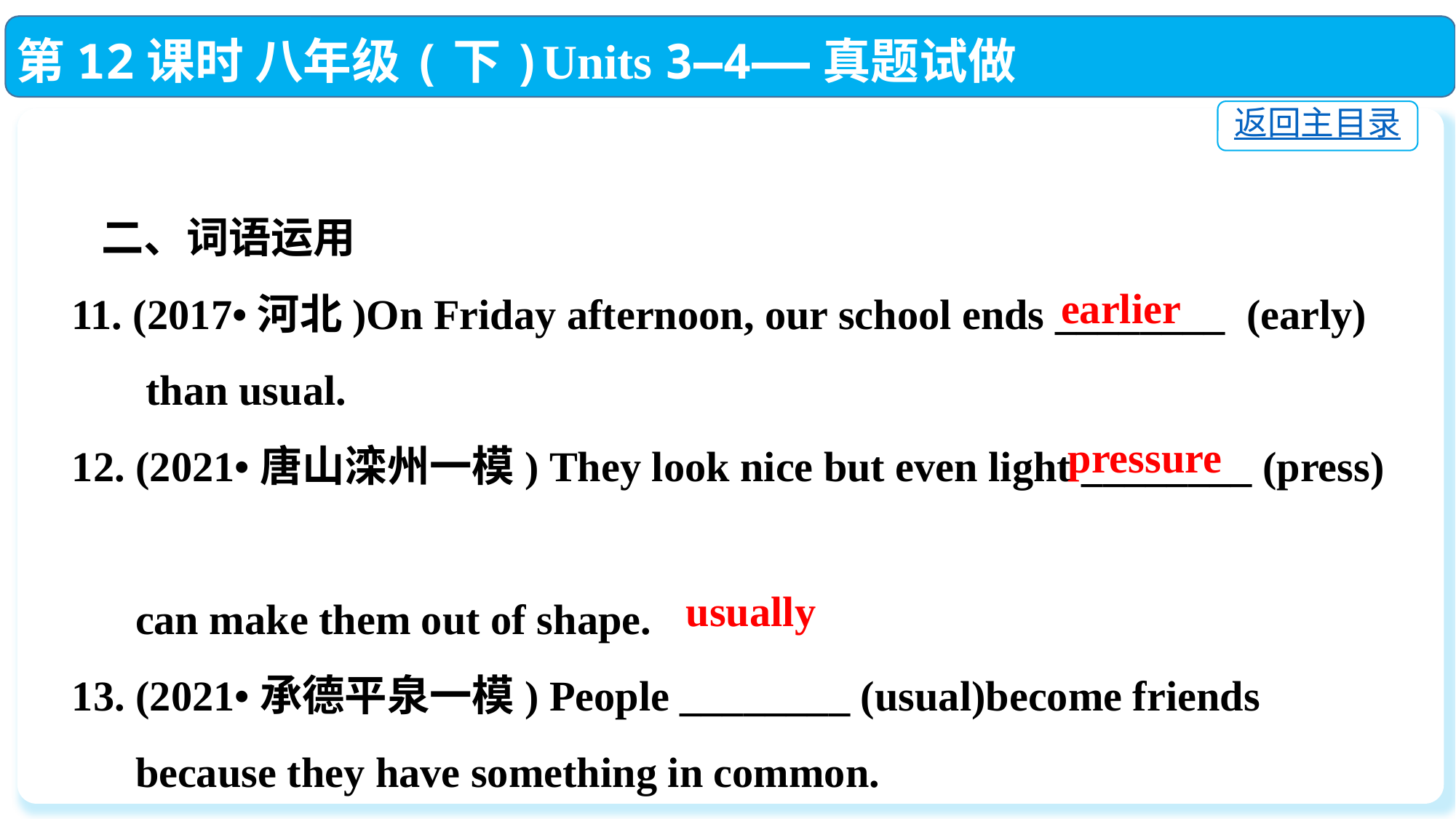

第12课时 八年级(下)Units 3—4——真题试做
返回主目录

  二、词语运用
11. (2017•河北)On Friday afternoon, our school ends ________  (early)
       than usual.
12. (2021•唐山滦州一模) They look nice but even light ________ (press)
      can make them out of shape.
13. (2021•承德平泉一模) People ________ (usual)become friends
      because they have something in common.
earlier
pressure
usually